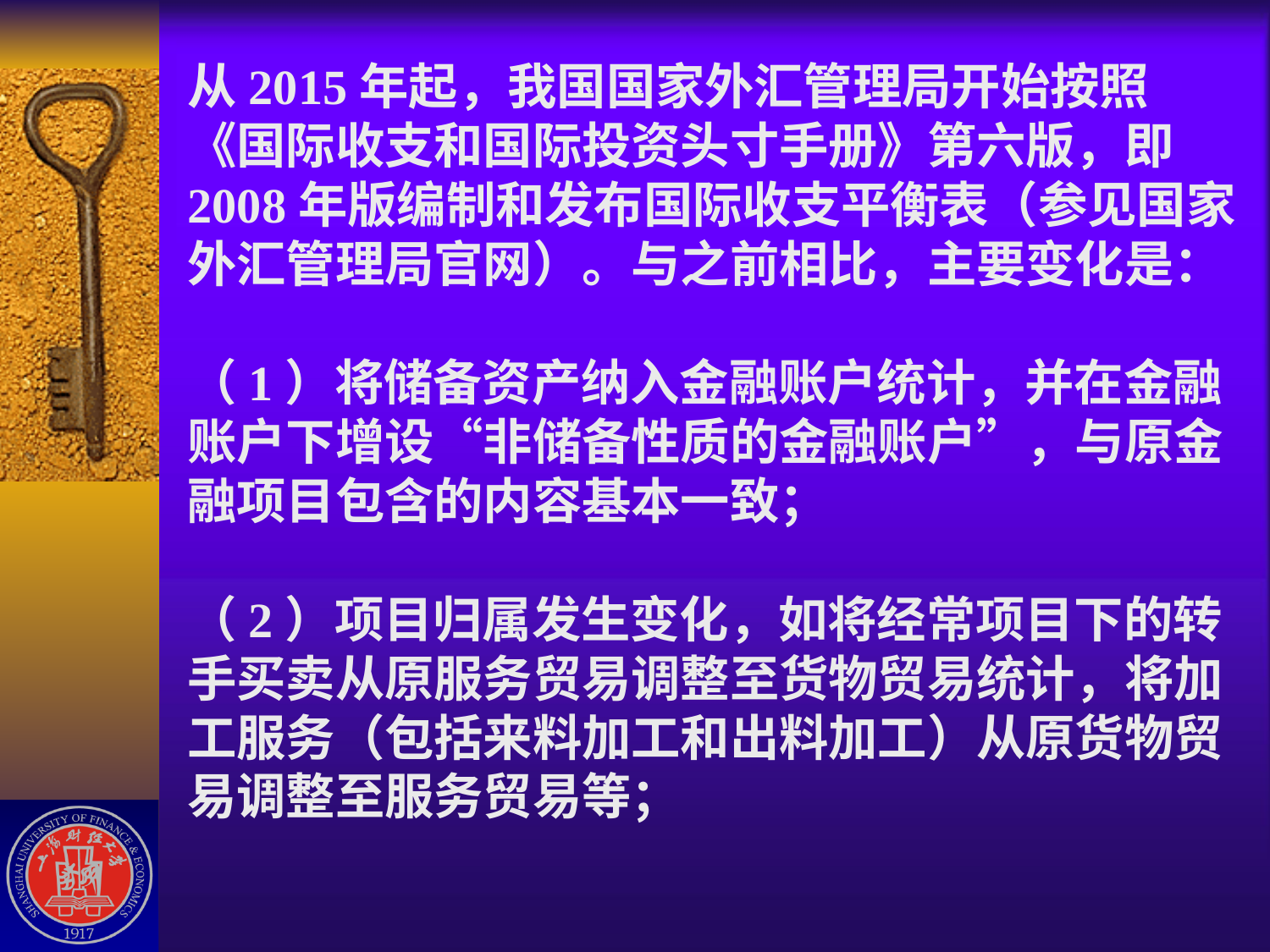

# 从2015年起，我国国家外汇管理局开始按照《国际收支和国际投资头寸手册》第六版，即2008年版编制和发布国际收支平衡表（参见国家外汇管理局官网）。与之前相比，主要变化是： （1）将储备资产纳入金融账户统计，并在金融账户下增设“非储备性质的金融账户”，与原金融项目包含的内容基本一致； （2）项目归属发生变化，如将经常项目下的转手买卖从原服务贸易调整至货物贸易统计，将加工服务（包括来料加工和出料加工）从原货物贸易调整至服务贸易等；